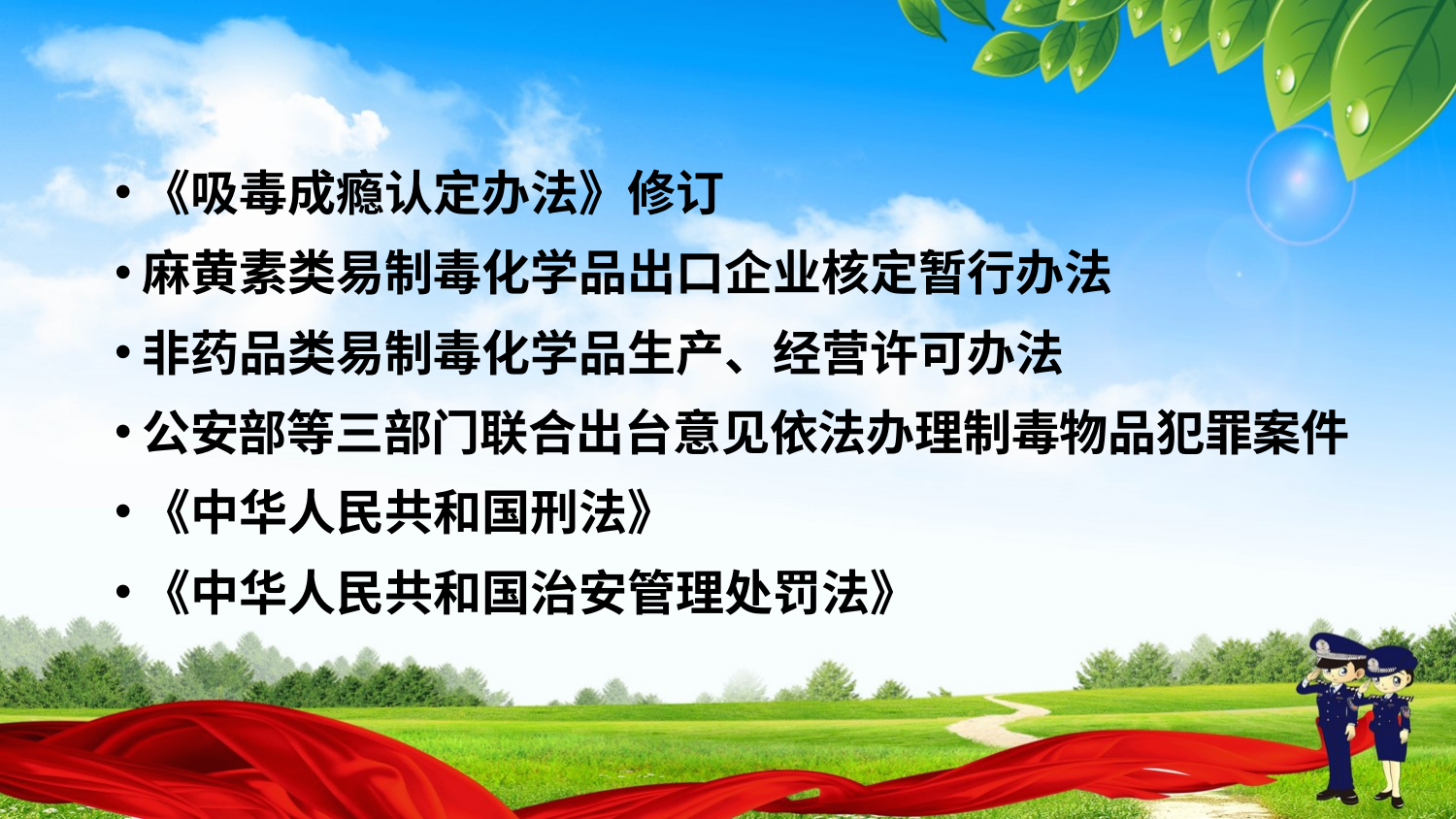

《吸毒成瘾认定办法》修订
麻黄素类易制毒化学品出口企业核定暂行办法
非药品类易制毒化学品生产、经营许可办法
公安部等三部门联合出台意见依法办理制毒物品犯罪案件
《中华人民共和国刑法》
《中华人民共和国治安管理处罚法》